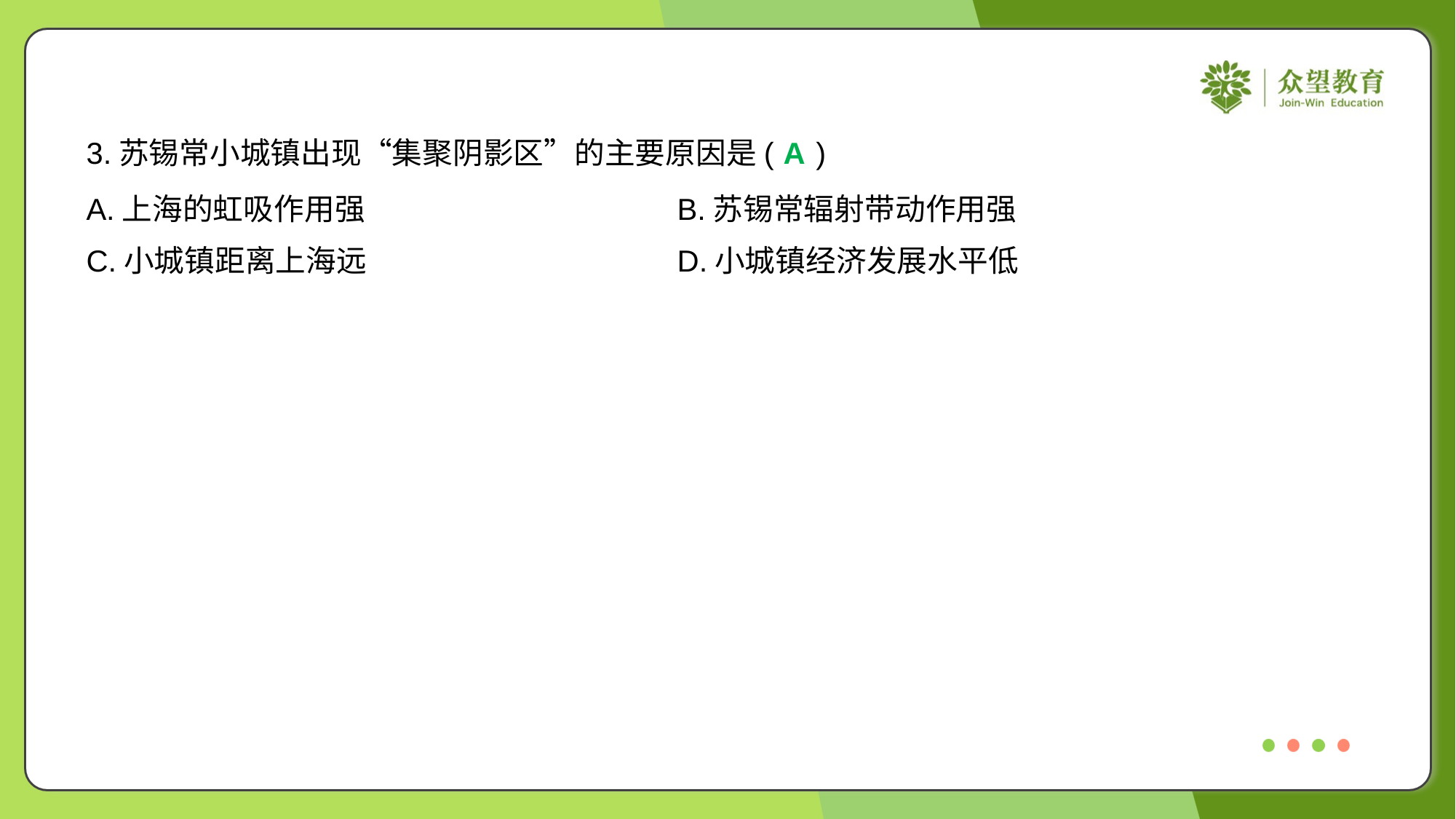

3.苏锡常小城镇出现“集聚阴影区”的主要原因是(     )
A
A.上海的虹吸作用强	B.苏锡常辐射带动作用强
C.小城镇距离上海远	D.小城镇经济发展水平低